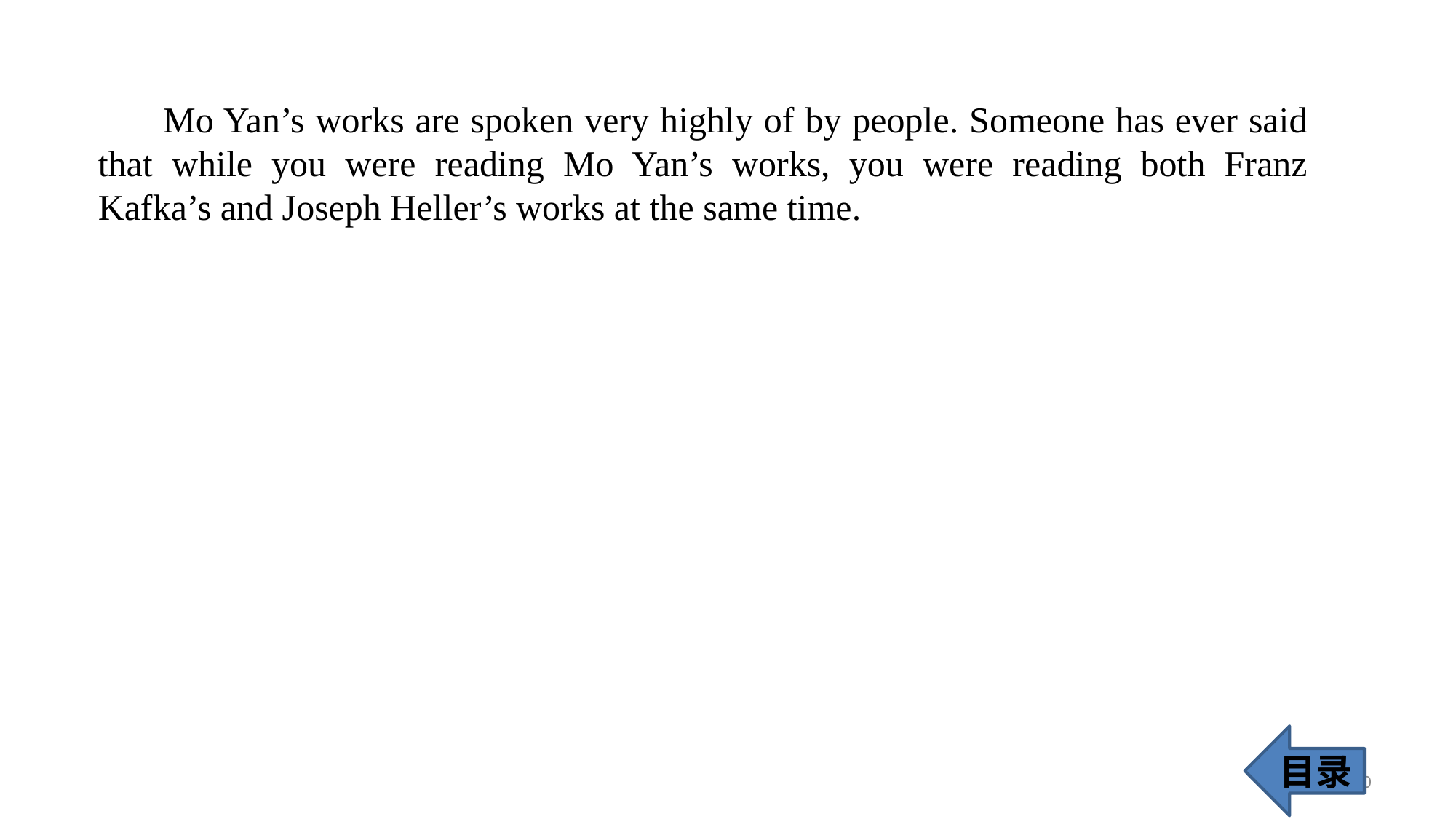

Mo Yan’s works are spoken very highly of by people. Someone has ever said that while you were reading Mo Yan’s works, you were reading both Franz Kafka’s and Joseph Heller’s works at the same time.
目录
40